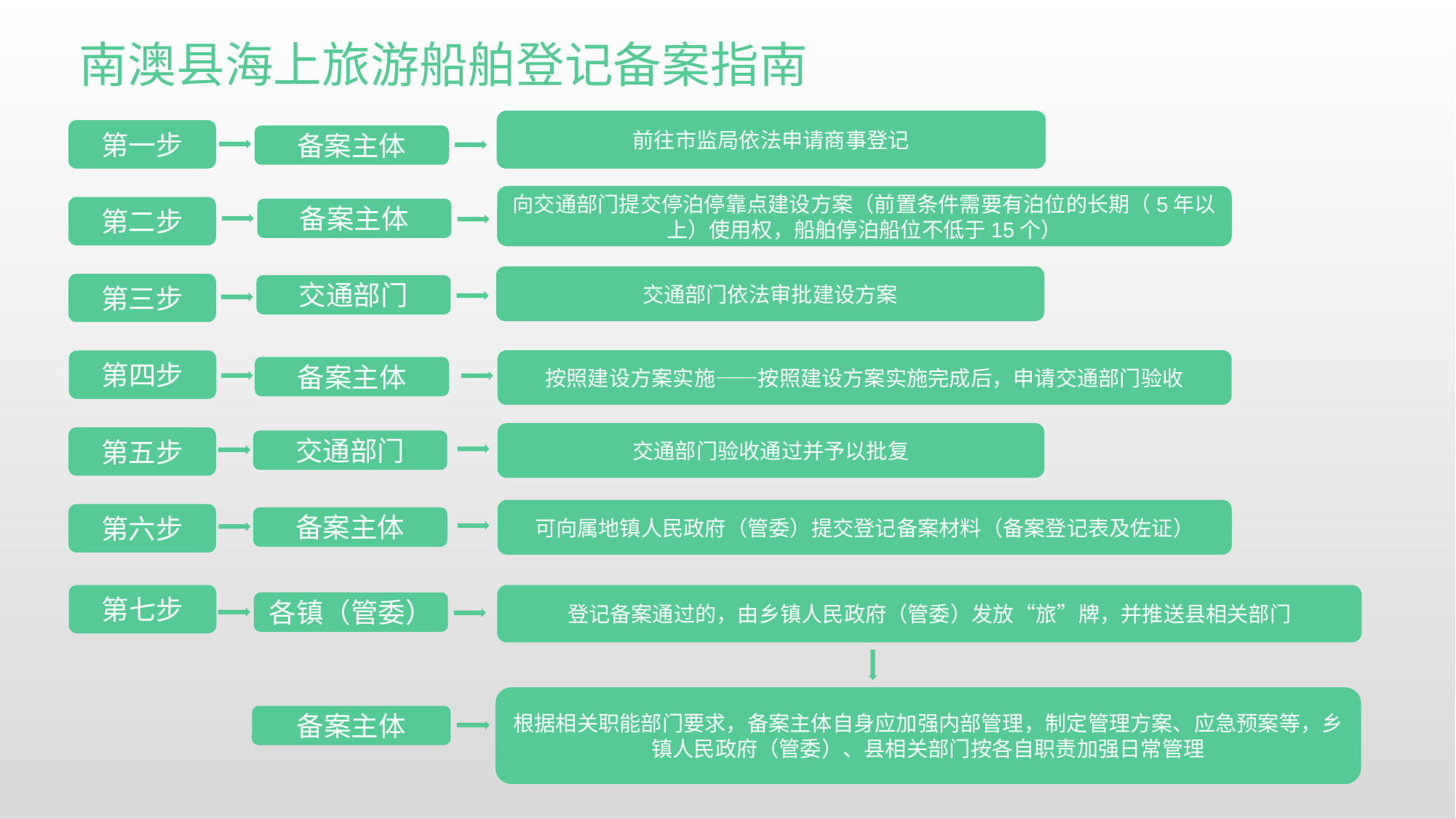

南澳县海上旅游船舶登记备案指南
前往市监局依法申请商事登记
第一步
备案主体

向交通部门提交停泊停靠点建设方案（前置条件需要有泊位的长期（5年以上）使用权，船舶停泊船位不低于15个）
第二步
备案主体

交通部门依法审批建设方案
第三步
交通部门

按照建设方案实施——按照建设方案实施完成后，申请交通部门验收
第四步

备案主体

交通部门验收通过并予以批复
第五步
交通部门

可向属地镇人民政府（管委）提交登记备案材料（备案登记表及佐证）
第六步
备案主体

第七步
登记备案通过的，由乡镇人民政府（管委）发放“旅”牌，并推送县相关部门
各镇（管委）

根据相关职能部门要求，备案主体自身应加强内部管理，制定管理方案、应急预案等，乡镇人民政府（管委）、县相关部门按各自职责加强日常管理
备案主体